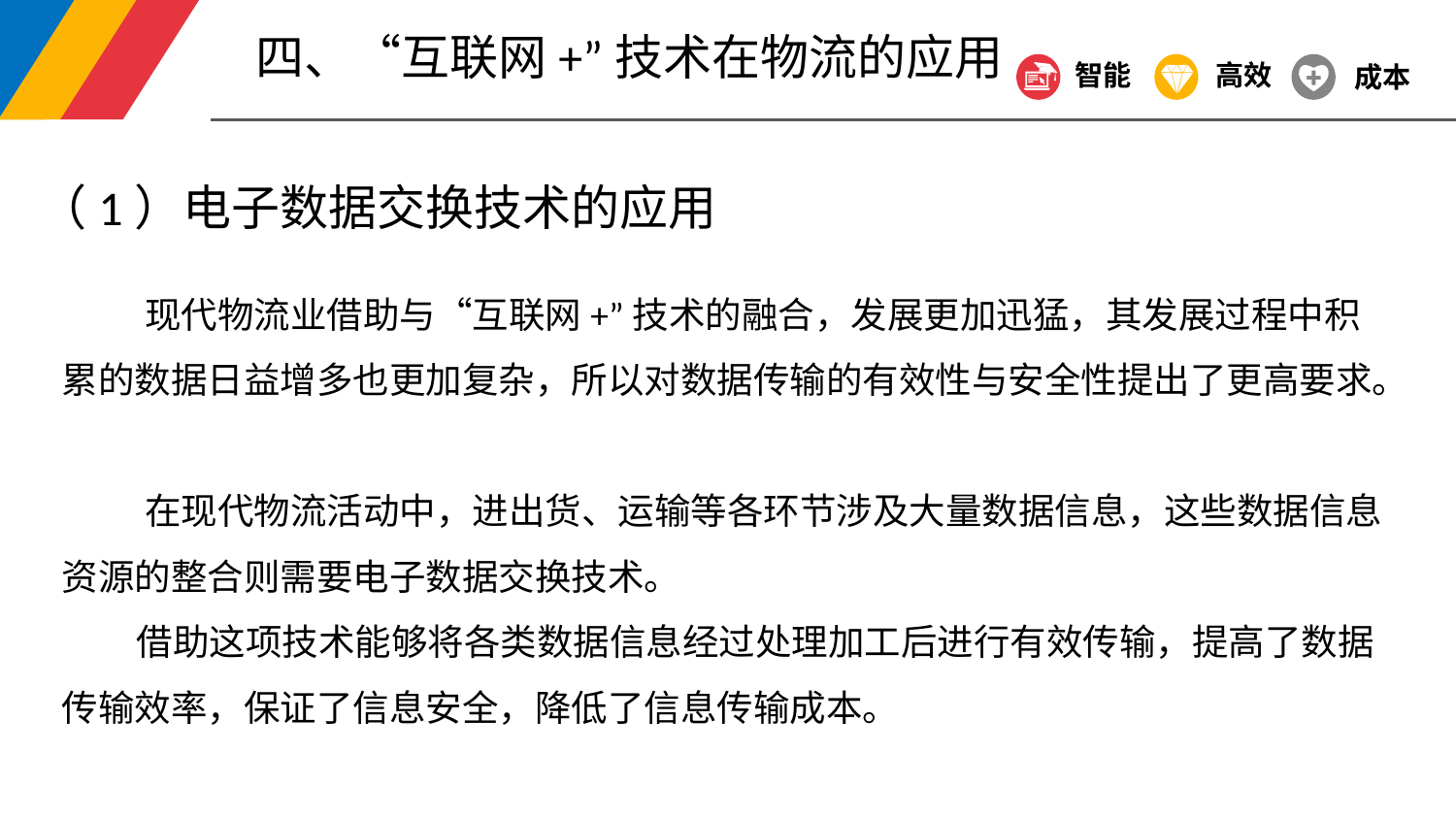

四、“互联网+”技术在物流的应用
智能
高效
成本
（1）电子数据交换技术的应用
         现代物流业借助与“互联网+”技术的融合，发展更加迅猛，其发展过程中积累的数据日益增多也更加复杂，所以对数据传输的有效性与安全性提出了更高要求。
         在现代物流活动中，进出货、运输等各环节涉及大量数据信息，这些数据信息资源的整合则需要电子数据交换技术。
        借助这项技术能够将各类数据信息经过处理加工后进行有效传输，提高了数据传输效率，保证了信息安全，降低了信息传输成本。